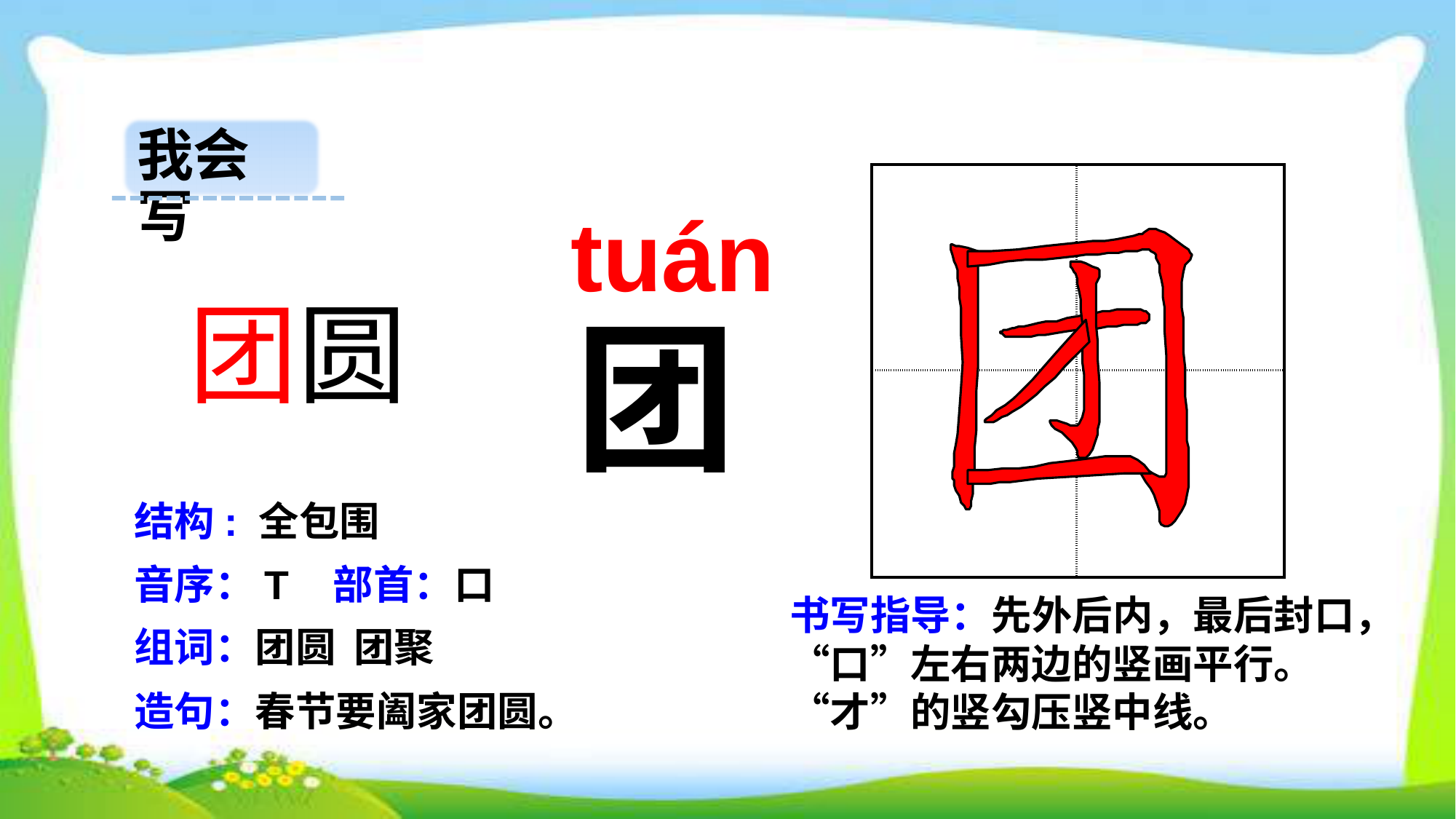

我会写

|  |  |
| --- | --- |
|  |  |
 tuán

 团圆
团

结构: 全包围
音序：T   部首：口
书写指导：先外后内，最后封口，“口”左右两边的竖画平行。“才”的竖勾压竖中线。
组词：团圆  团聚
造句：春节要阖家团圆。